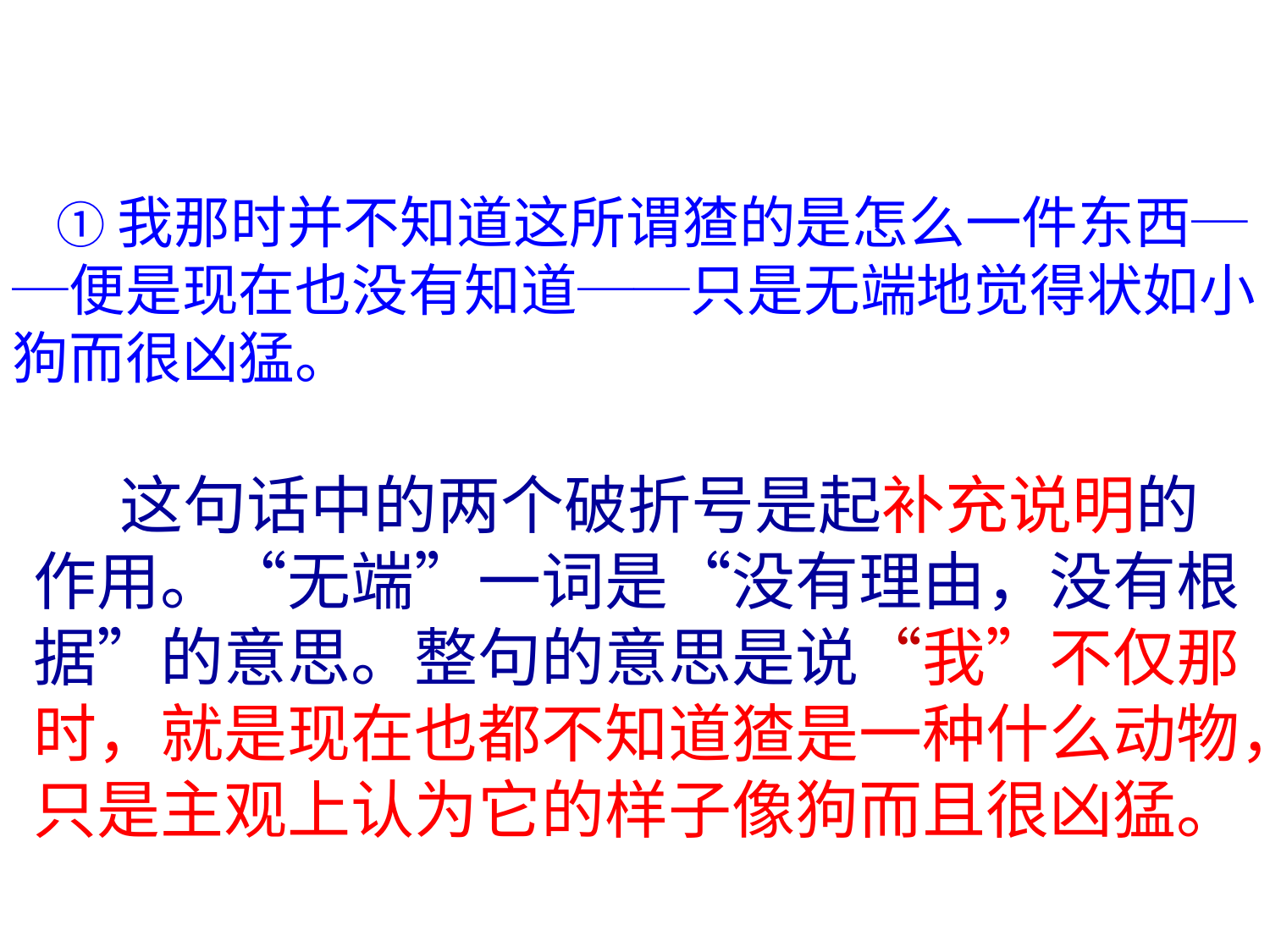

①我那时并不知道这所谓猹的是怎么一件东西──便是现在也没有知道──只是无端地觉得状如小狗而很凶猛。

     这句话中的两个破折号是起补充说明的作用。“无端”一词是“没有理由，没有根据”的意思。整句的意思是说“我”不仅那时，就是现在也都不知道猹是一种什么动物，只是主观上认为它的样子像狗而且很凶猛。